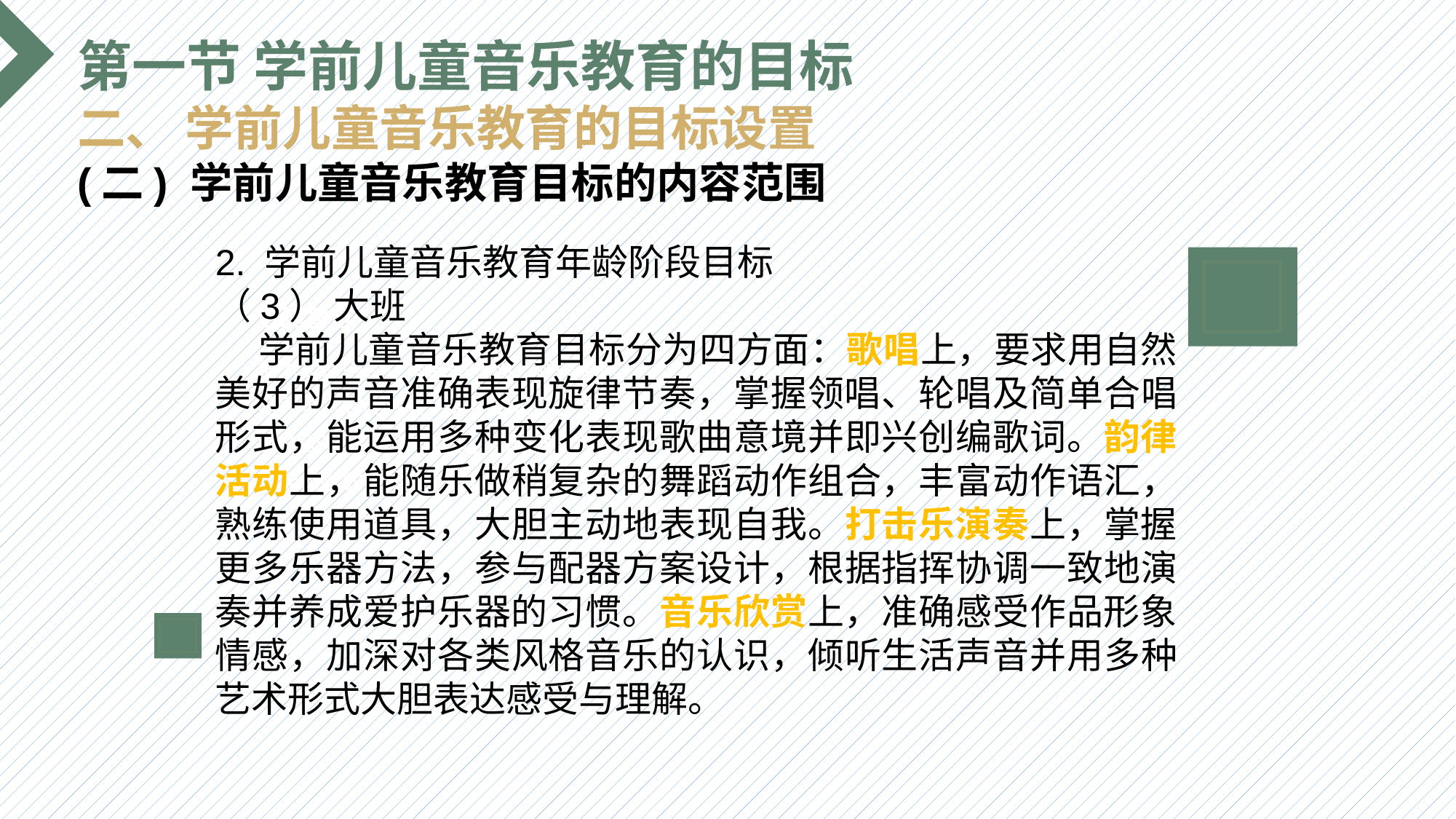

第一节 学前儿童音乐教育的目标
二、 学前儿童音乐教育的目标设置
(二) 学前儿童音乐教育目标的内容范围

2. 学前儿童音乐教育年龄阶段目标
（3） 大班
    学前儿童音乐教育目标分为四方面：歌唱上，要求用自然美好的声音准确表现旋律节奏，掌握领唱、轮唱及简单合唱形式，能运用多种变化表现歌曲意境并即兴创编歌词。韵律活动上，能随乐做稍复杂的舞蹈动作组合，丰富动作语汇，熟练使用道具，大胆主动地表现自我。打击乐演奏上，掌握更多乐器方法，参与配器方案设计，根据指挥协调一致地演奏并养成爱护乐器的习惯。音乐欣赏上，准确感受作品形象情感，加深对各类风格音乐的认识，倾听生活声音并用多种艺术形式大胆表达感受与理解。

选题背景
输入您的内容，请简要说明，言简意赅即可输入您的内容，请简要说明，言简意赅即可输入您的内容，请简要说明，言简意赅即可输入您的内容，请简要说明，言简意赅即可